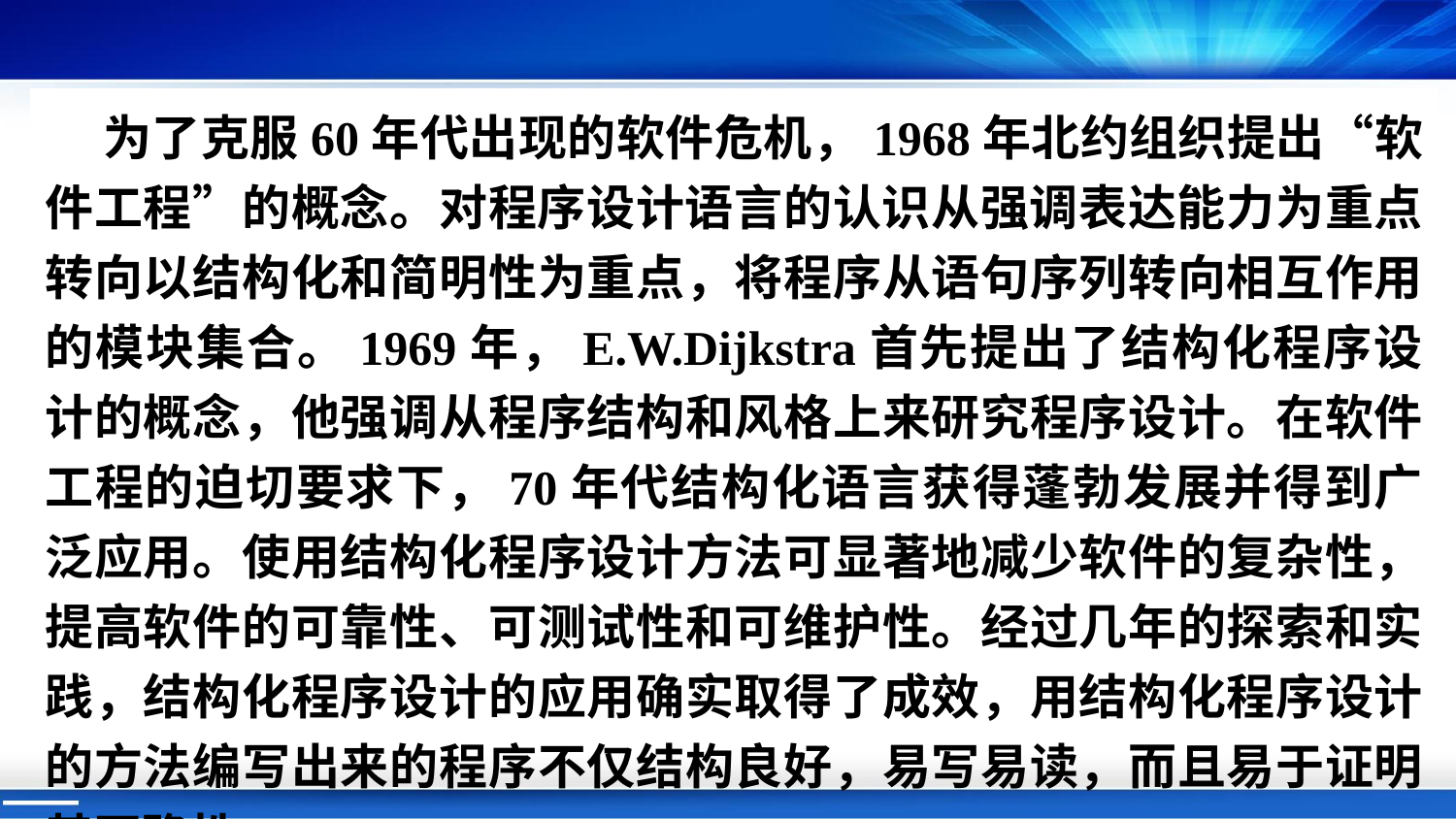

为了克服60年代出现的软件危机，1968年北约组织提出“软件工程”的概念。对程序设计语言的认识从强调表达能力为重点转向以结构化和简明性为重点，将程序从语句序列转向相互作用的模块集合。1969年，E.W.Dijkstra首先提出了结构化程序设计的概念，他强调从程序结构和风格上来研究程序设计。在软件工程的迫切要求下，70年代结构化语言获得蓬勃发展并得到广泛应用。使用结构化程序设计方法可显著地减少软件的复杂性，提高软件的可靠性、可测试性和可维护性。经过几年的探索和实践，结构化程序设计的应用确实取得了成效，用结构化程序设计的方法编写出来的程序不仅结构良好，易写易读，而且易于证明其正确性。